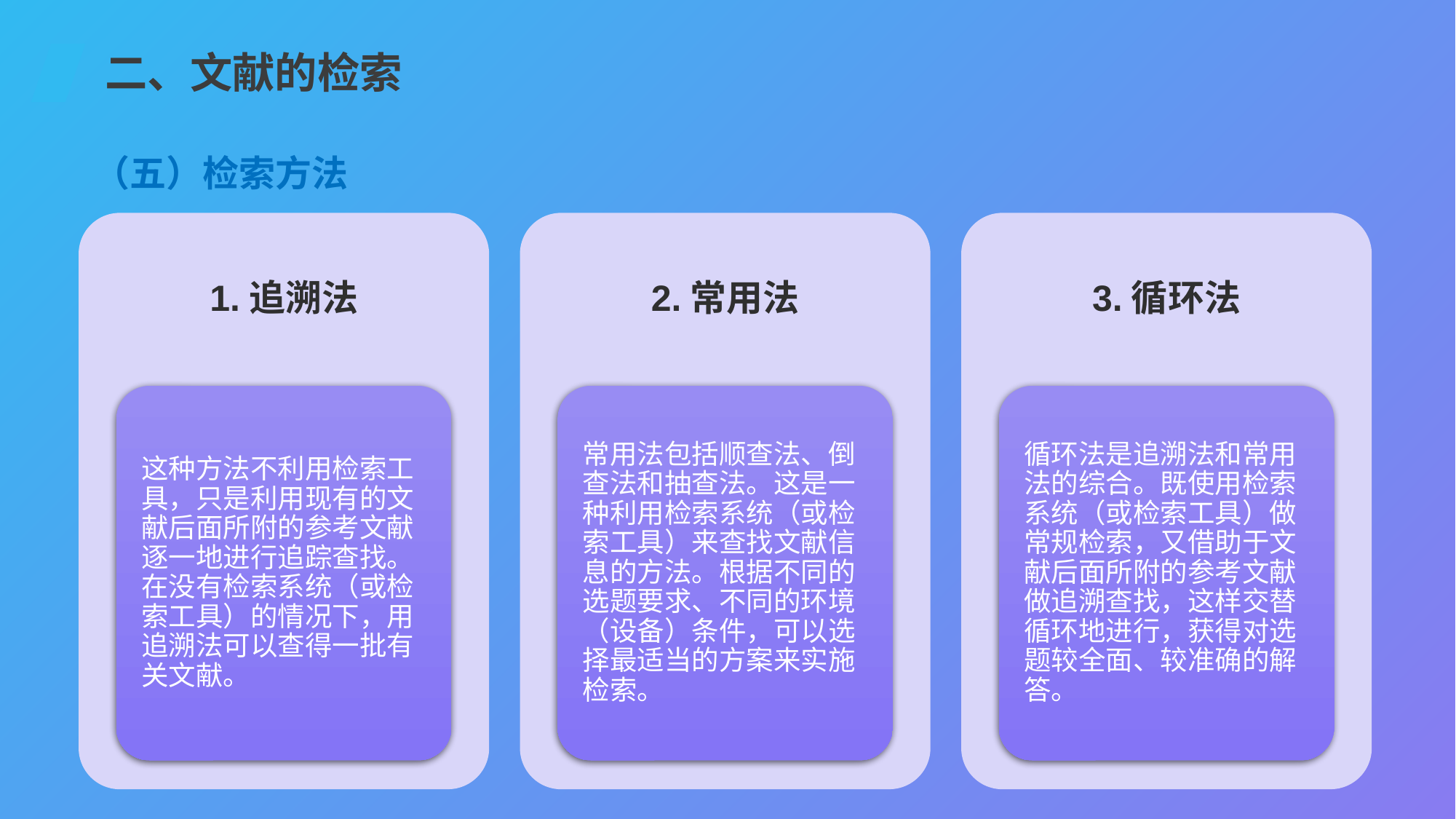

二、文献的检索
（五）检索方法
1.追溯法
这种方法不利用检索工具，只是利用现有的文献后面所附的参考文献逐一地进行追踪查找。在没有检索系统（或检索工具）的情况下，用追溯法可以查得一批有关文献。
2.常用法
常用法包括顺查法、倒查法和抽查法。这是一种利用检索系统（或检索工具）来查找文献信息的方法。根据不同的选题要求、不同的环境（设备）条件，可以选择最适当的方案来实施检索。
3.循环法
循环法是追溯法和常用法的综合。既使用检索系统（或检索工具）做常规检索，又借助于文献后面所附的参考文献做追溯查找，这样交替循环地进行，获得对选题较全面、较准确的解答。